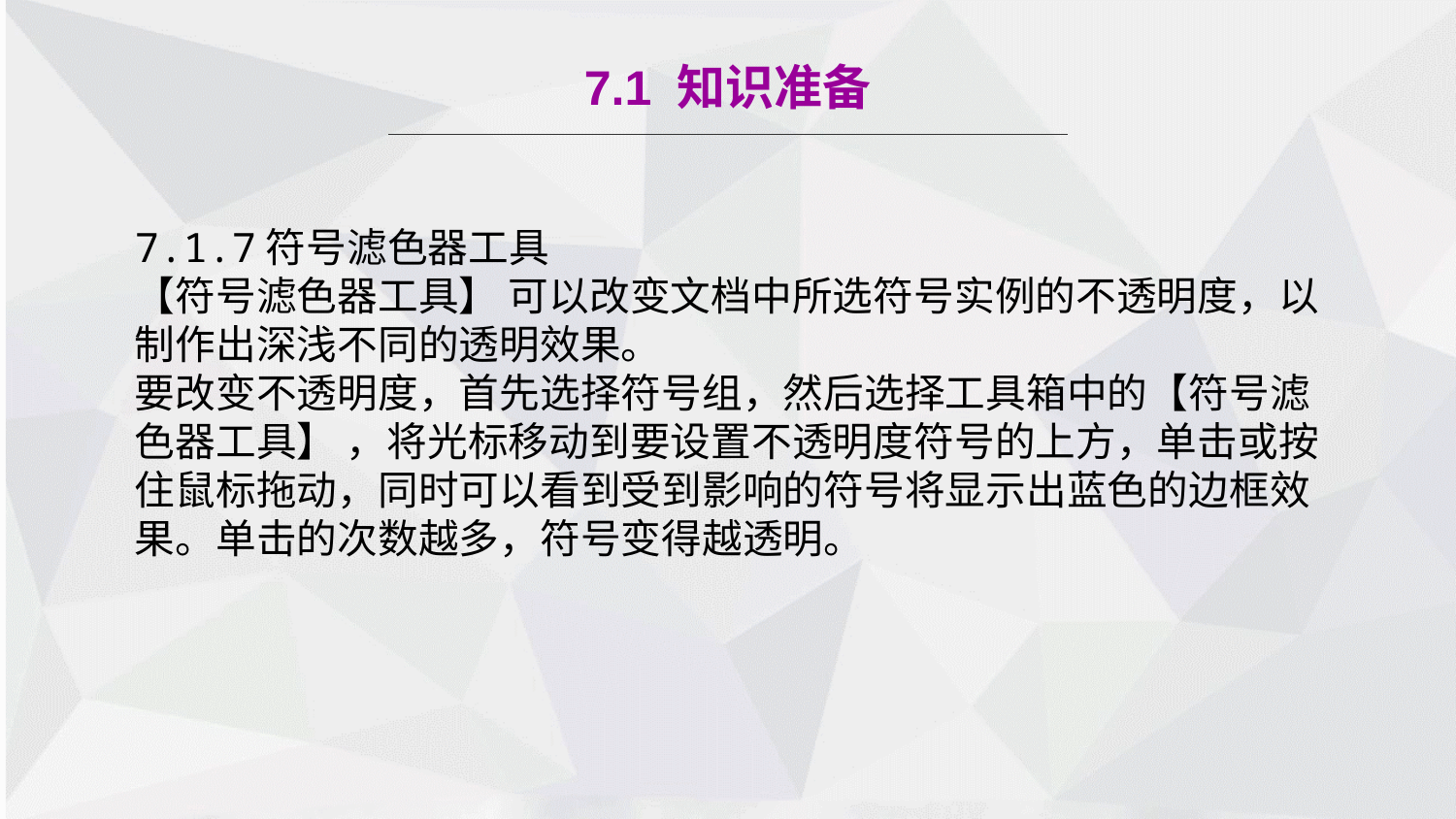

7.1 知识准备
7.1.7符号滤色器工具
【符号滤色器工具】 可以改变文档中所选符号实例的不透明度，以制作出深浅不同的透明效果。
要改变不透明度，首先选择符号组，然后选择工具箱中的【符号滤色器工具】 ，将光标移动到要设置不透明度符号的上方，单击或按住鼠标拖动，同时可以看到受到影响的符号将显示出蓝色的边框效果。单击的次数越多，符号变得越透明。